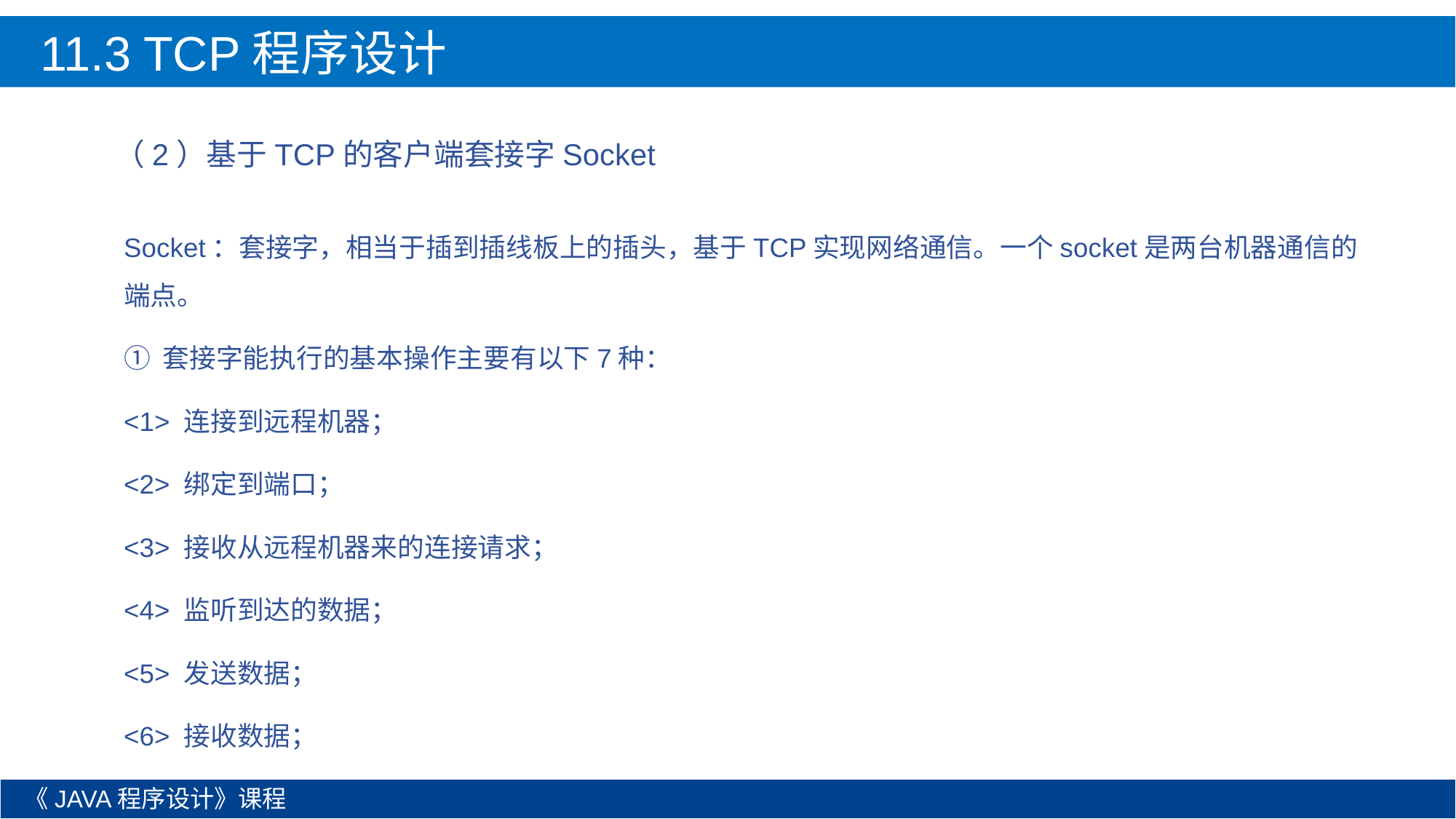

11.3 TCP程序设计
（2）基于TCP的客户端套接字Socket
Socket：套接字，相当于插到插线板上的插头，基于TCP实现网络通信。一个socket是两台机器通信的端点。
① 套接字能执行的基本操作主要有以下7种：
<1> 连接到远程机器；
<2> 绑定到端口；
<3> 接收从远程机器来的连接请求；
<4> 监听到达的数据；
<5> 发送数据；
<6> 接收数据；
《JAVA程序设计》课程